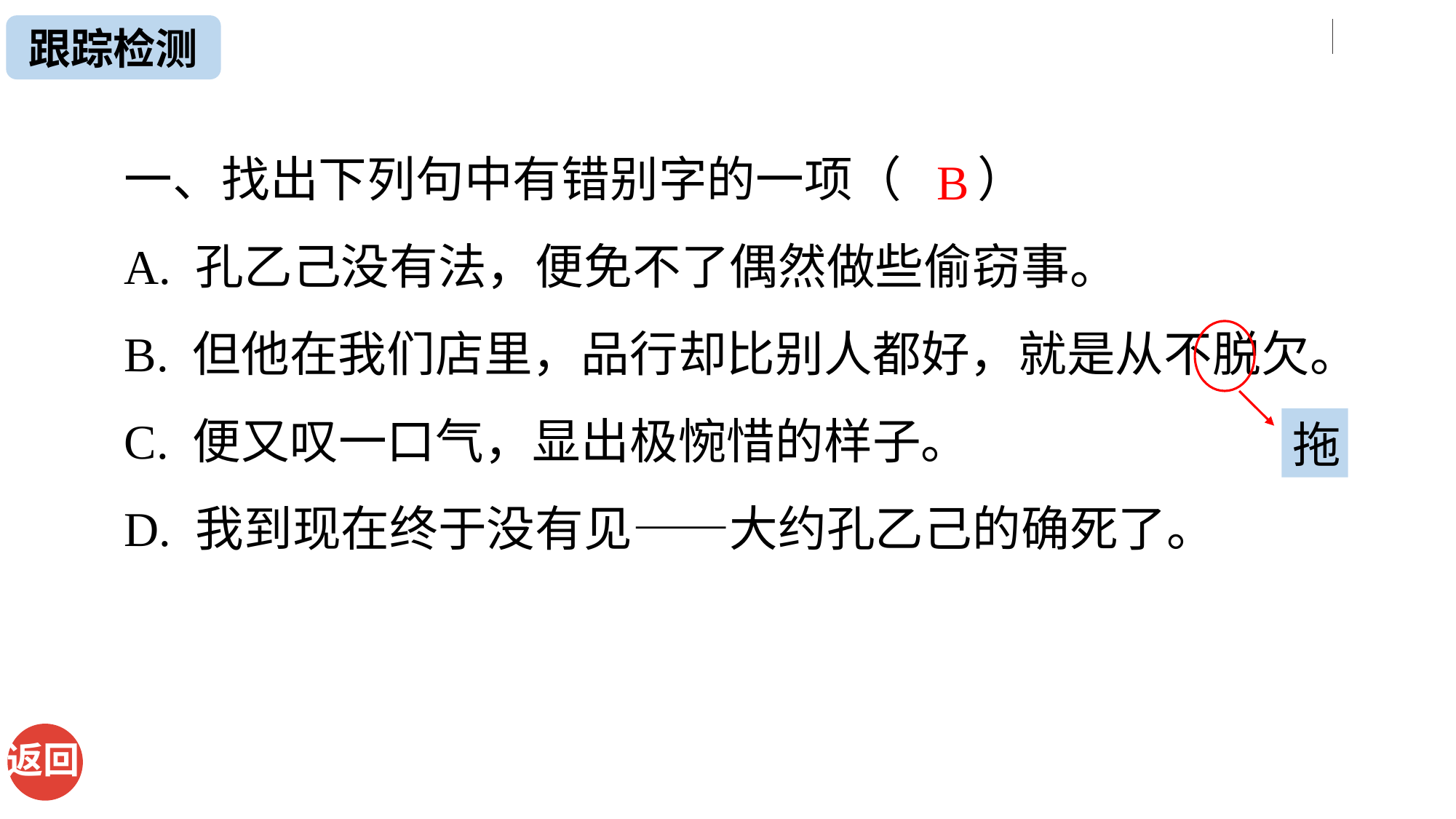

跟踪检测
一、找出下列句中有错别字的一项（       ）
A. 孔乙己没有法，便免不了偶然做些偷窃事。
B. 但他在我们店里，品行却比别人都好，就是从不脱欠。
C. 便又叹一口气，显出极惋惜的样子。
D. 我到现在终于没有见——大约孔乙己的确死了。
B

拖

返回